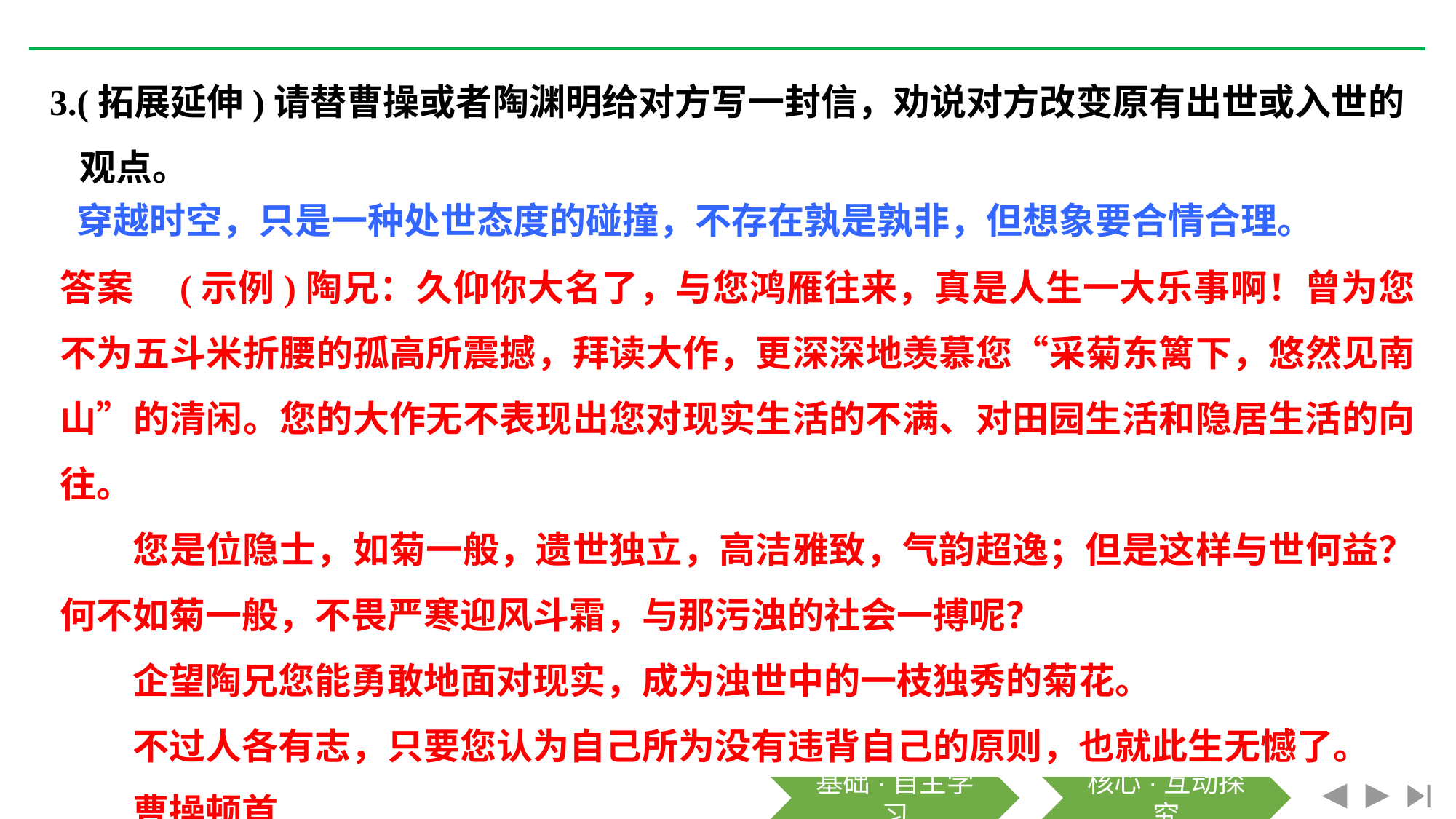

3.(拓展延伸)请替曹操或者陶渊明给对方写一封信，劝说对方改变原有出世或入世的观点。
穿越时空，只是一种处世态度的碰撞，不存在孰是孰非，但想象要合情合理。
答案　(示例)陶兄：久仰你大名了，与您鸿雁往来，真是人生一大乐事啊！曾为您不为五斗米折腰的孤高所震撼，拜读大作，更深深地羡慕您“采菊东篱下，悠然见南山”的清闲。您的大作无不表现出您对现实生活的不满、对田园生活和隐居生活的向往。
您是位隐士，如菊一般，遗世独立，高洁雅致，气韵超逸；但是这样与世何益？何不如菊一般，不畏严寒迎风斗霜，与那污浊的社会一搏呢？
企望陶兄您能勇敢地面对现实，成为浊世中的一枝独秀的菊花。
不过人各有志，只要您认为自己所为没有违背自己的原则，也就此生无憾了。
曹操顿首